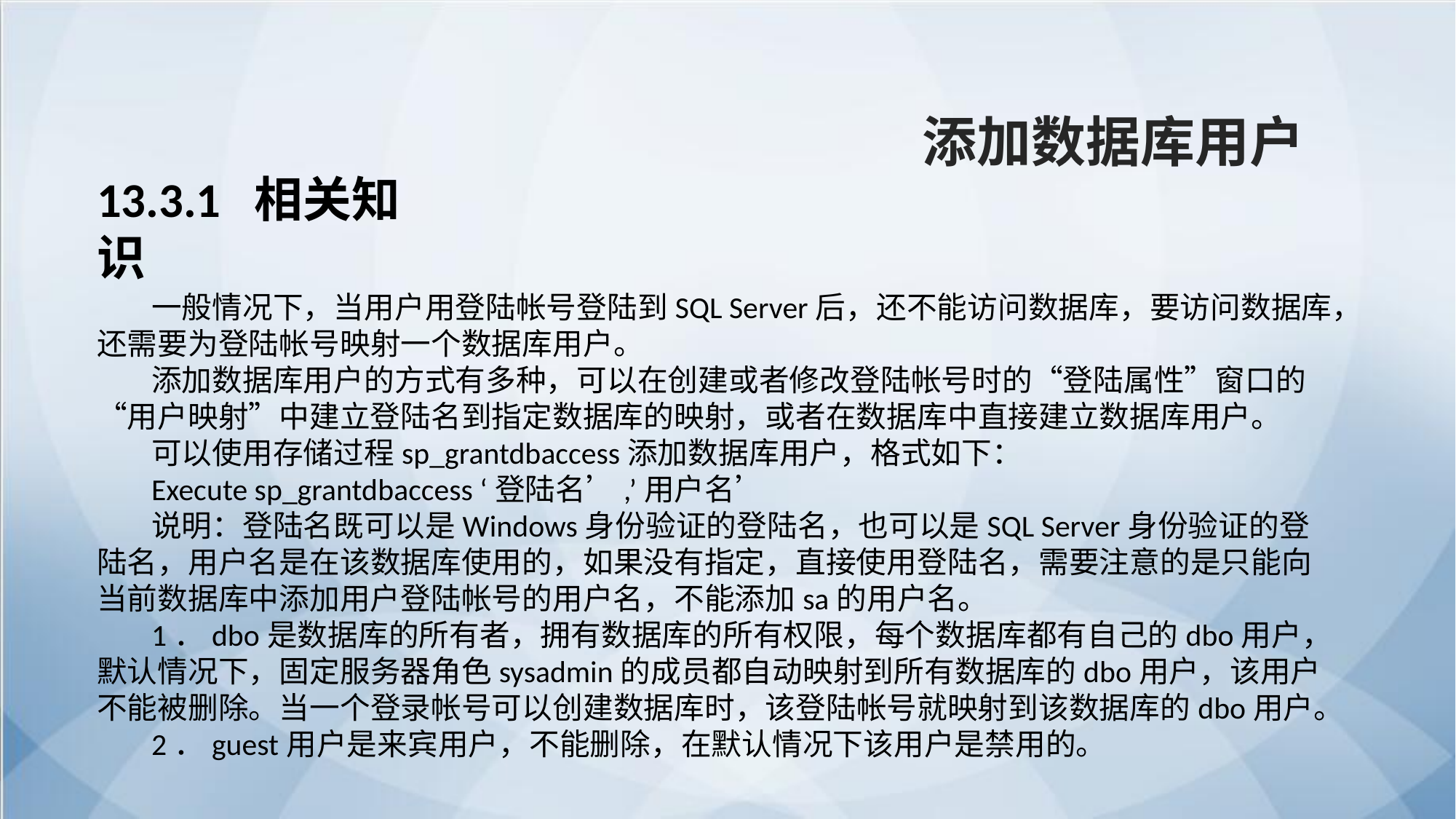

添加数据库用户
13.3.1  相关知识
一般情况下，当用户用登陆帐号登陆到SQL Server后，还不能访问数据库，要访问数据库，还需要为登陆帐号映射一个数据库用户。
添加数据库用户的方式有多种，可以在创建或者修改登陆帐号时的“登陆属性”窗口的“用户映射”中建立登陆名到指定数据库的映射，或者在数据库中直接建立数据库用户。
可以使用存储过程sp_grantdbaccess添加数据库用户，格式如下：
Execute sp_grantdbaccess ‘登陆名’,’用户名’
说明：登陆名既可以是Windows身份验证的登陆名，也可以是SQL Server身份验证的登陆名，用户名是在该数据库使用的，如果没有指定，直接使用登陆名，需要注意的是只能向当前数据库中添加用户登陆帐号的用户名，不能添加sa的用户名。
1．dbo是数据库的所有者，拥有数据库的所有权限，每个数据库都有自己的dbo用户，默认情况下，固定服务器角色sysadmin的成员都自动映射到所有数据库的dbo用户，该用户不能被删除。当一个登录帐号可以创建数据库时，该登陆帐号就映射到该数据库的dbo用户。
2．guest用户是来宾用户，不能删除，在默认情况下该用户是禁用的。